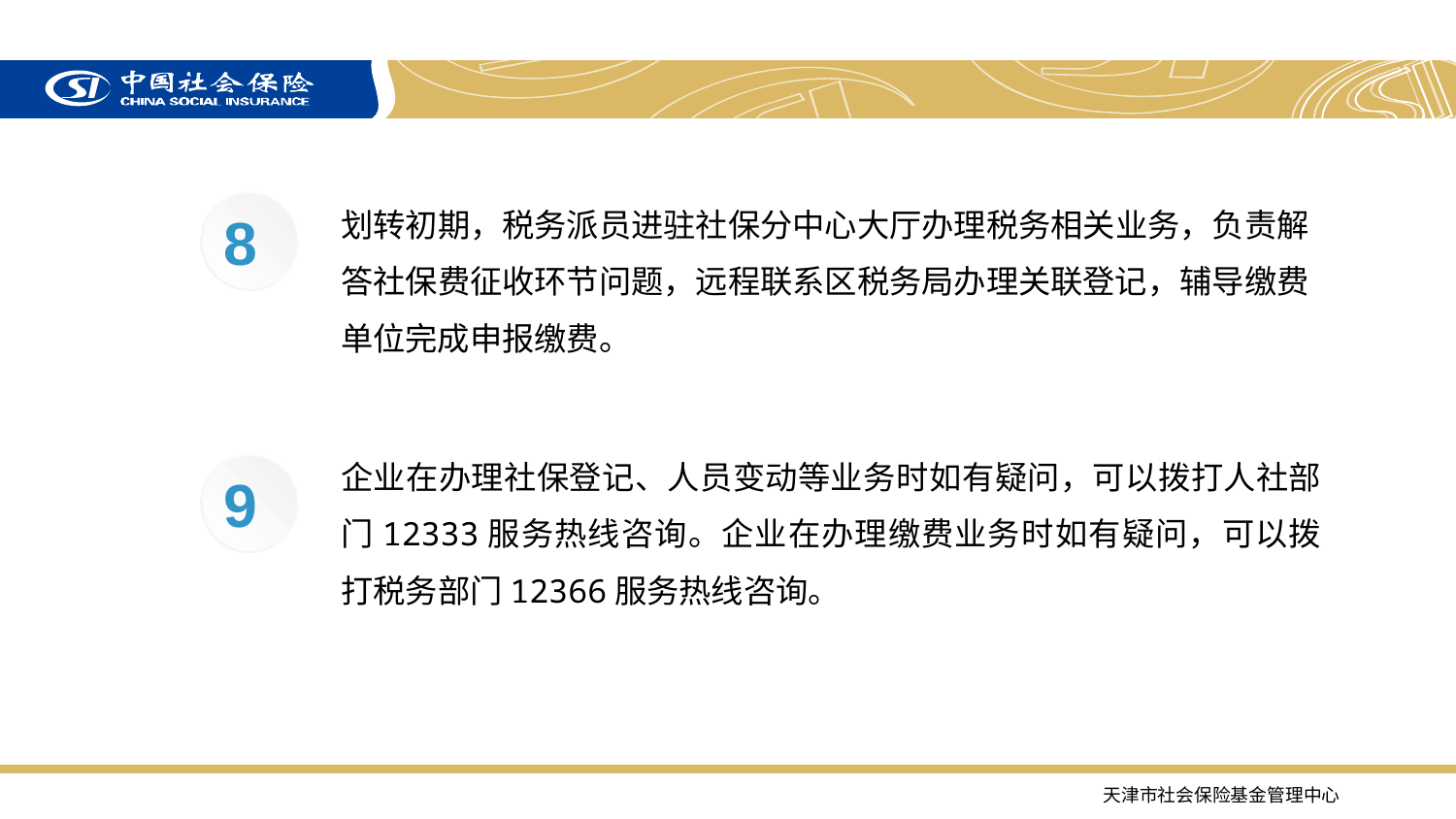

划转初期，税务派员进驻社保分中心大厅办理税务相关业务，负责解答社保费征收环节问题，远程联系区税务局办理关联登记，辅导缴费单位完成申报缴费。

8
企业在办理社保登记、人员变动等业务时如有疑问，可以拨打人社部门12333服务热线咨询。企业在办理缴费业务时如有疑问，可以拨打税务部门12366服务热线咨询。

9